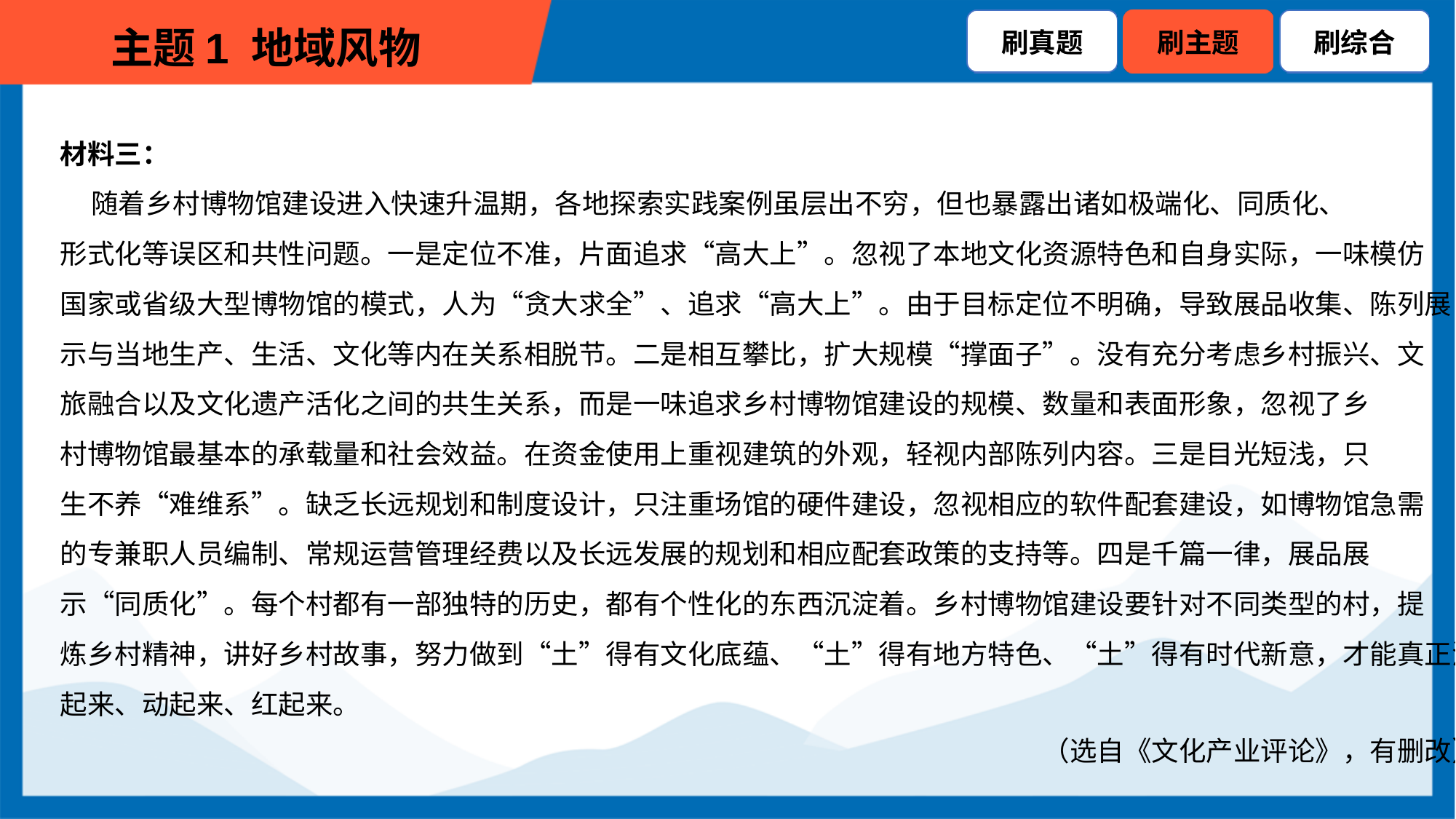

材料三：
    随着乡村博物馆建设进入快速升温期，各地探索实践案例虽层出不穷，但也暴露出诸如极端化、同质化、
形式化等误区和共性问题。一是定位不准，片面追求“高大上”。忽视了本地文化资源特色和自身实际，一味模仿
国家或省级大型博物馆的模式，人为“贪大求全”、追求“高大上”。由于目标定位不明确，导致展品收集、陈列展
示与当地生产、生活、文化等内在关系相脱节。二是相互攀比，扩大规模“撑面子”。没有充分考虑乡村振兴、文
旅融合以及文化遗产活化之间的共生关系，而是一味追求乡村博物馆建设的规模、数量和表面形象，忽视了乡
村博物馆最基本的承载量和社会效益。在资金使用上重视建筑的外观，轻视内部陈列内容。三是目光短浅，只
生不养“难维系”。缺乏长远规划和制度设计，只注重场馆的硬件建设，忽视相应的软件配套建设，如博物馆急需
的专兼职人员编制、常规运营管理经费以及长远发展的规划和相应配套政策的支持等。四是千篇一律，展品展
示“同质化”。每个村都有一部独特的历史，都有个性化的东西沉淀着。乡村博物馆建设要针对不同类型的村，提
炼乡村精神，讲好乡村故事，努力做到“土”得有文化底蕴、“土”得有地方特色、“土”得有时代新意，才能真正活
起来、动起来、红起来。
（选自《文化产业评论》，有删改）